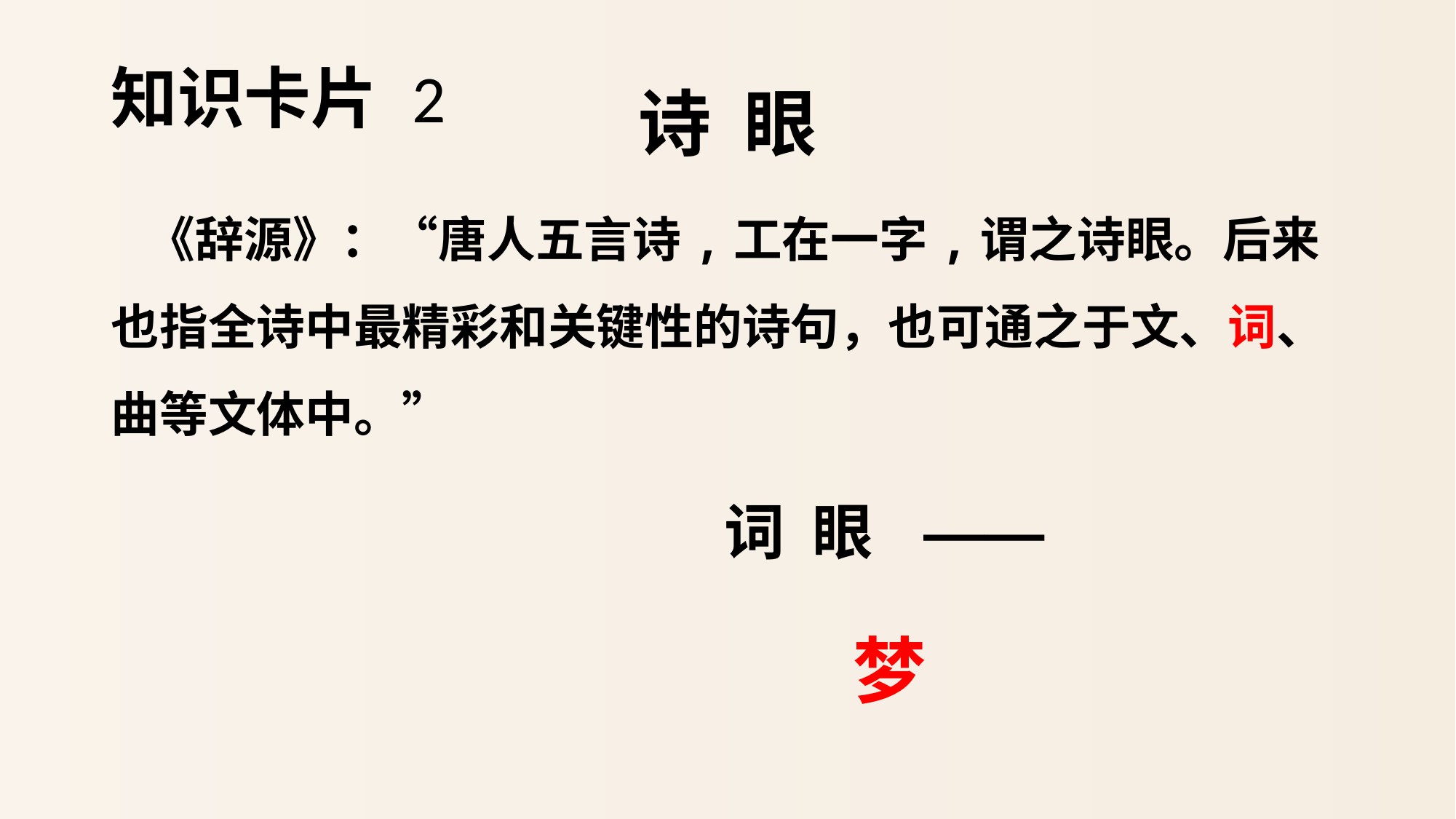

# 知识卡片 2
诗  眼
   《辞源》：“唐人五言诗,工在一字,谓之诗眼。后来也指全诗中最精彩和关键性的诗句，也可通之于文、词、曲等文体中。”
                                                   词  眼   ——
                                           梦